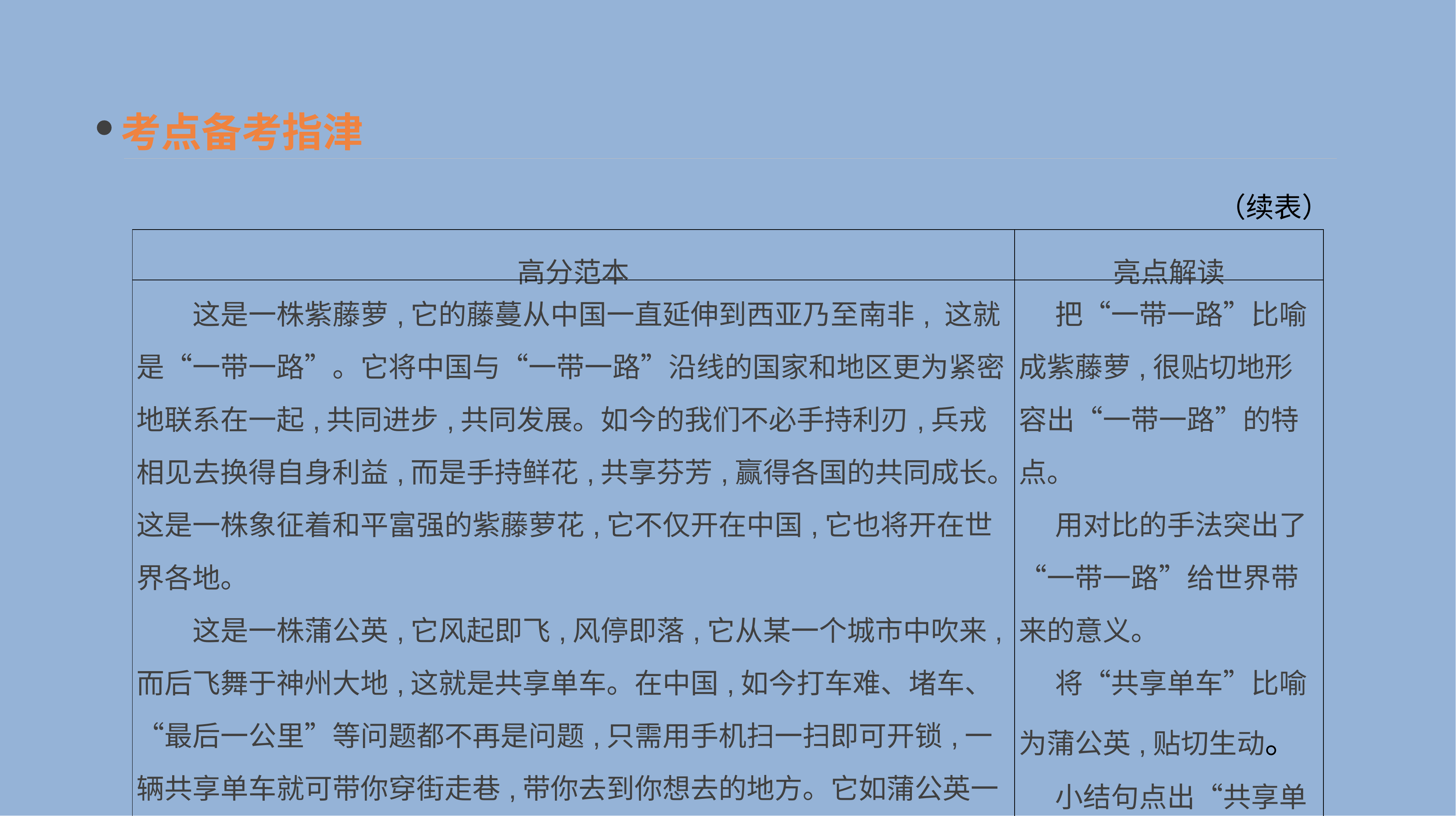

考点备考指津

（续表）
| 高分范本 | 亮点解读 |
| --- | --- |
| 这是一株紫藤萝,它的藤蔓从中国一直延伸到西亚乃至南非, 这就是“一带一路”。它将中国与“一带一路”沿线的国家和地区更为紧密地联系在一起,共同进步,共同发展。如今的我们不必手持利刃,兵戎相见去换得自身利益,而是手持鲜花,共享芬芳,赢得各国的共同成长。这是一株象征着和平富强的紫藤萝花,它不仅开在中国,它也将开在世界各地。 　　这是一株蒲公英,它风起即飞,风停即落,它从某一个城市中吹来,而后飞舞于神州大地,这就是共享单车。在中国,如今打车难、堵车、“最后一公里”等问题都不再是问题,只需用手机扫一扫即可开锁,一辆共享单车就可带你穿街走巷,带你去到你想去的地方。它如蒲公英一般散落在各地,为人们提供了更加便捷绿色的出行方式。这是一朵象征着节能环保的蒲公英,我们期盼它开到国外去,共同致力于打造绿色家园。 | 把“一带一路”比喻成紫藤萝,很贴切地形容出“一带一路”的特点。 　用对比的手法突出了“一带一路”给世界带来的意义。 　将“共享单车”比喻为蒲公英,贴切生动。 　小结句点出“共享单车”节能环保的特点。 |